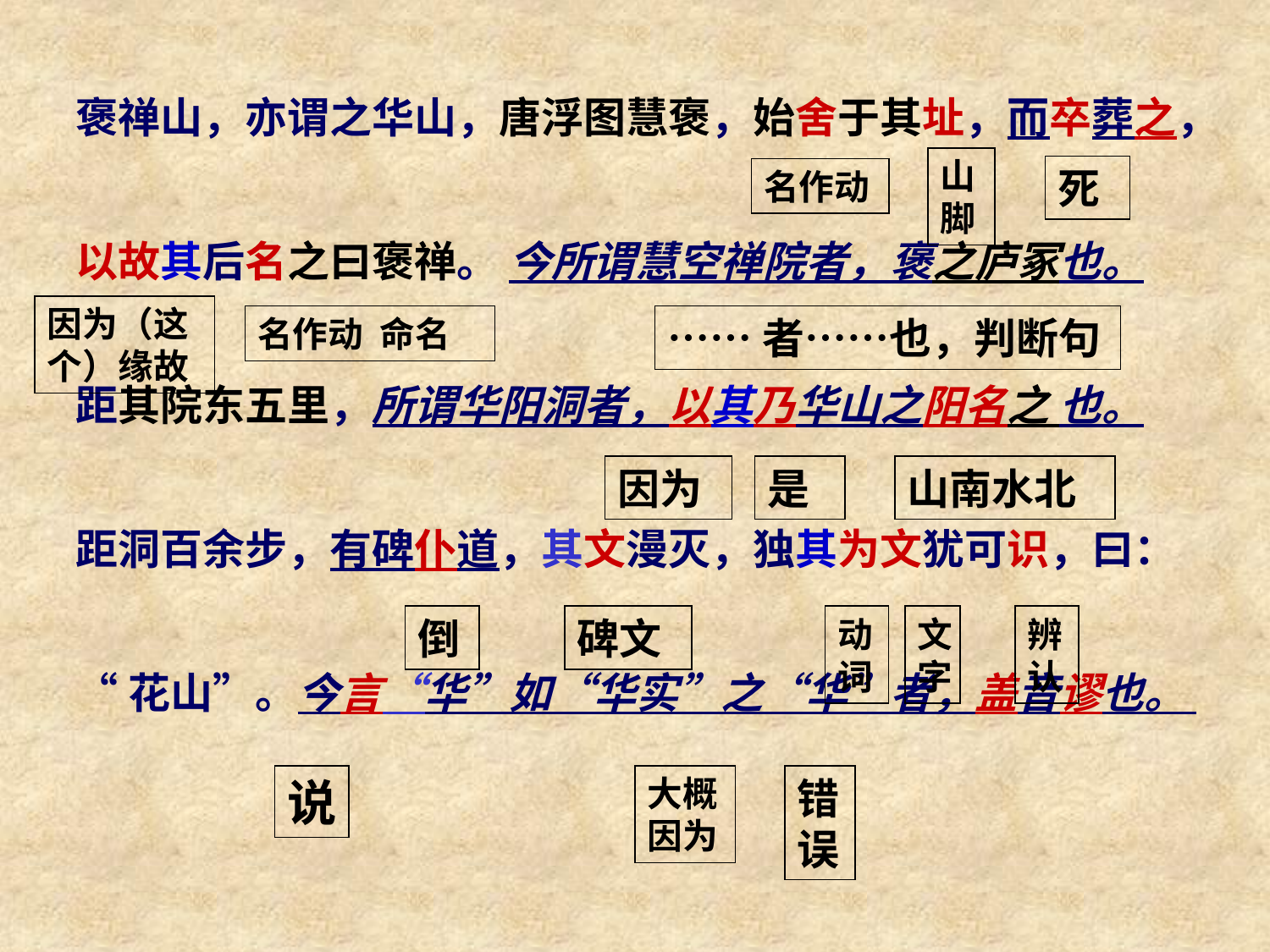

褒禅山，亦谓之华山，唐浮图慧褒，始舍于其址，而卒葬之，

以故其后名之曰褒禅。 今所谓慧空禅院者，褒之庐冢也。

距其院东五里，所谓华阳洞者，以其乃华山之阳名之 也。

距洞百余步，有碑仆道，其文漫灭，独其为文犹可识，曰：

“花山”。今言“华”如“华实”之“华”者，盖音谬也。
山
脚
死
名作动
因为（这个）缘故
名作动  命名
……者……也，判断句
因为
是
山南水北

倒
碑文
动词
文字
辨认
说
大概因为
错误